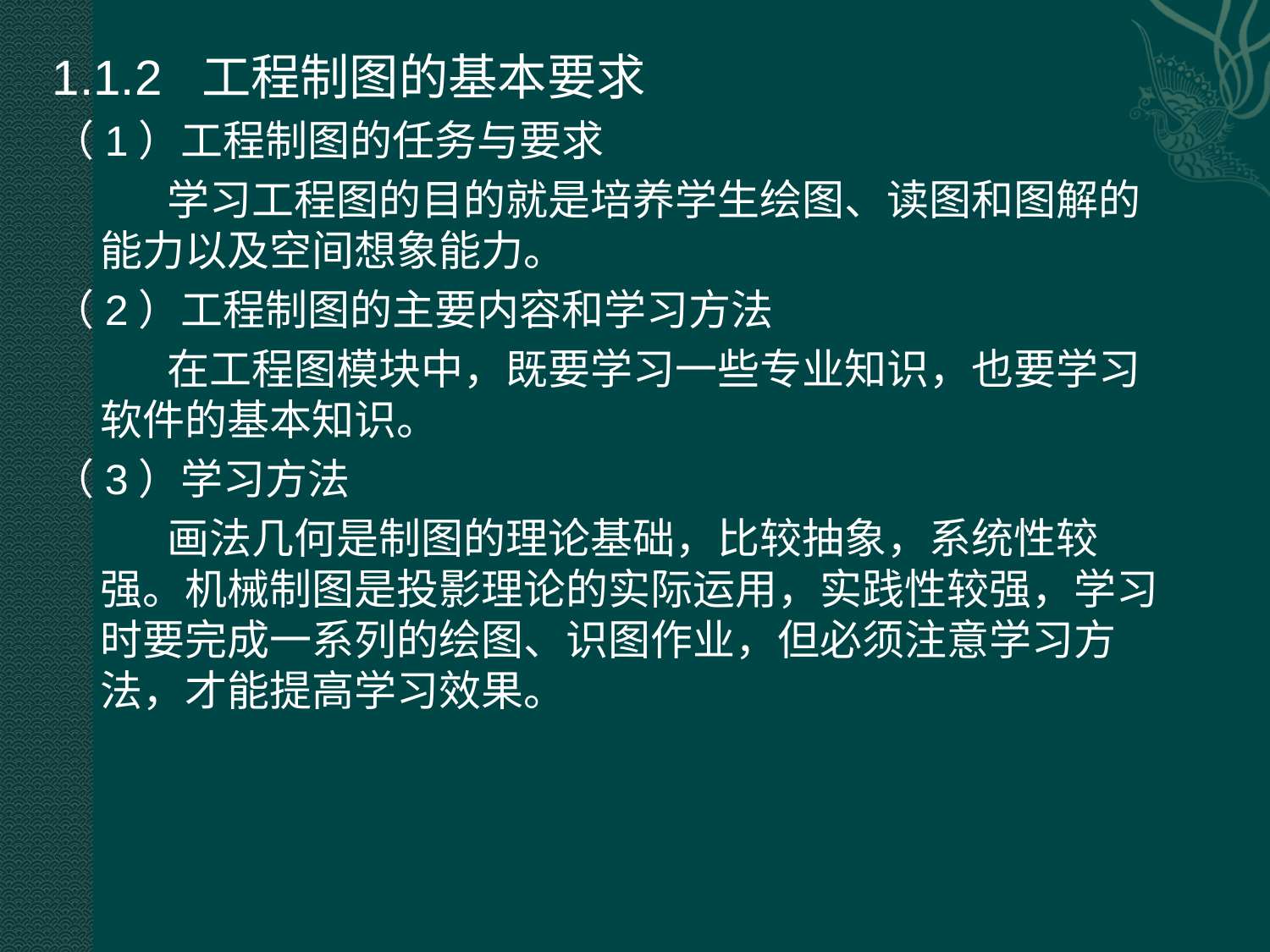

1.1.2  工程制图的基本要求
（1）工程制图的任务与要求
           学习工程图的目的就是培养学生绘图、读图和图解的能力以及空间想象能力。
（2）工程制图的主要内容和学习方法
           在工程图模块中，既要学习一些专业知识，也要学习软件的基本知识。
（3）学习方法
           画法几何是制图的理论基础，比较抽象，系统性较强。机械制图是投影理论的实际运用，实践性较强，学习时要完成一系列的绘图、识图作业，但必须注意学习方法，才能提高学习效果。